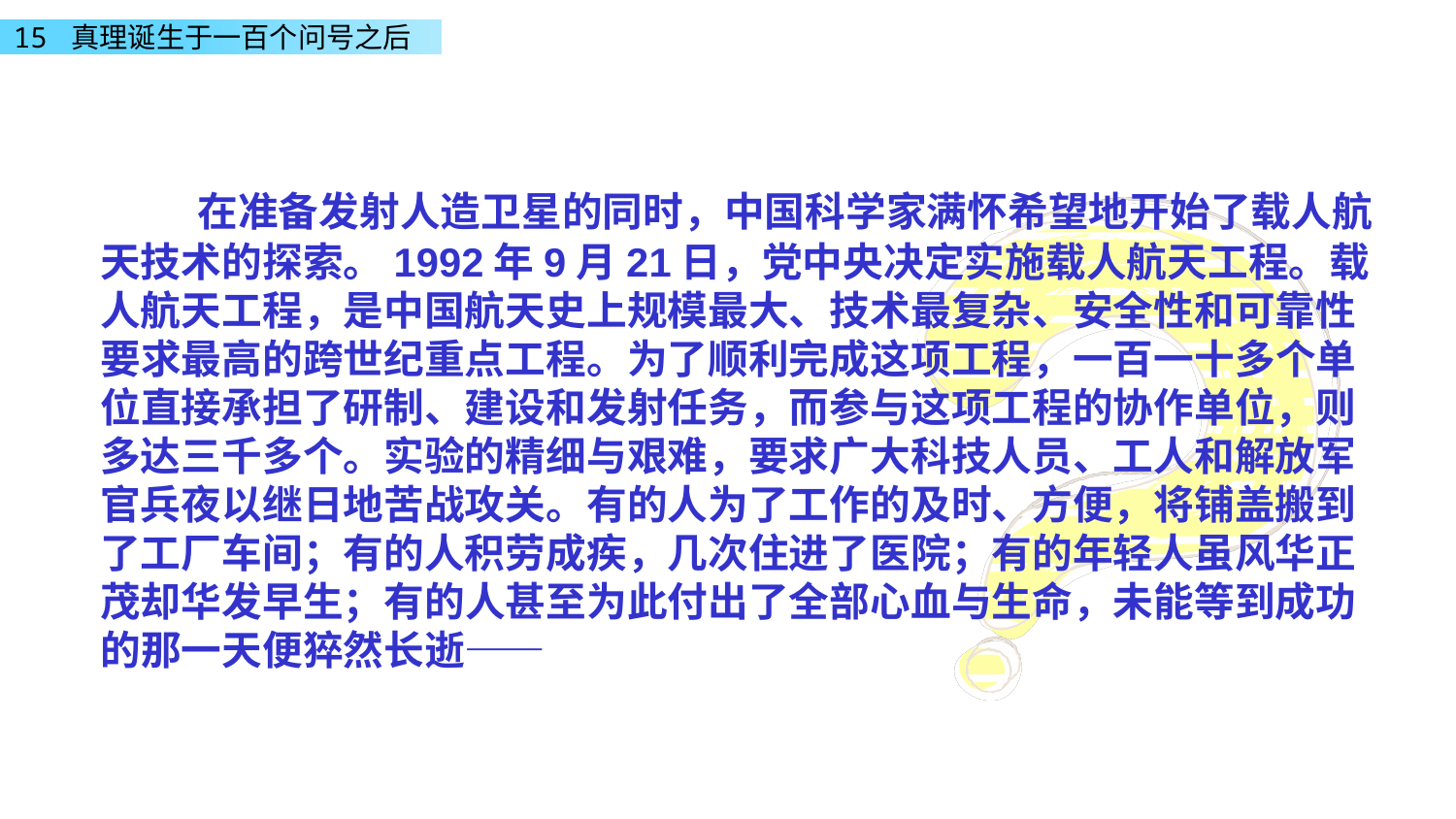

在准备发射人造卫星的同时，中国科学家满怀希望地开始了载人航天技术的探索。1992年9月21日，党中央决定实施载人航天工程。载人航天工程，是中国航天史上规模最大、技术最复杂、安全性和可靠性要求最高的跨世纪重点工程。为了顺利完成这项工程，一百一十多个单位直接承担了研制、建设和发射任务，而参与这项工程的协作单位，则多达三千多个。实验的精细与艰难，要求广大科技人员、工人和解放军官兵夜以继日地苦战攻关。有的人为了工作的及时、方便，将铺盖搬到了工厂车间；有的人积劳成疾，几次住进了医院；有的年轻人虽风华正茂却华发早生；有的人甚至为此付出了全部心血与生命，未能等到成功的那一天便猝然长逝——